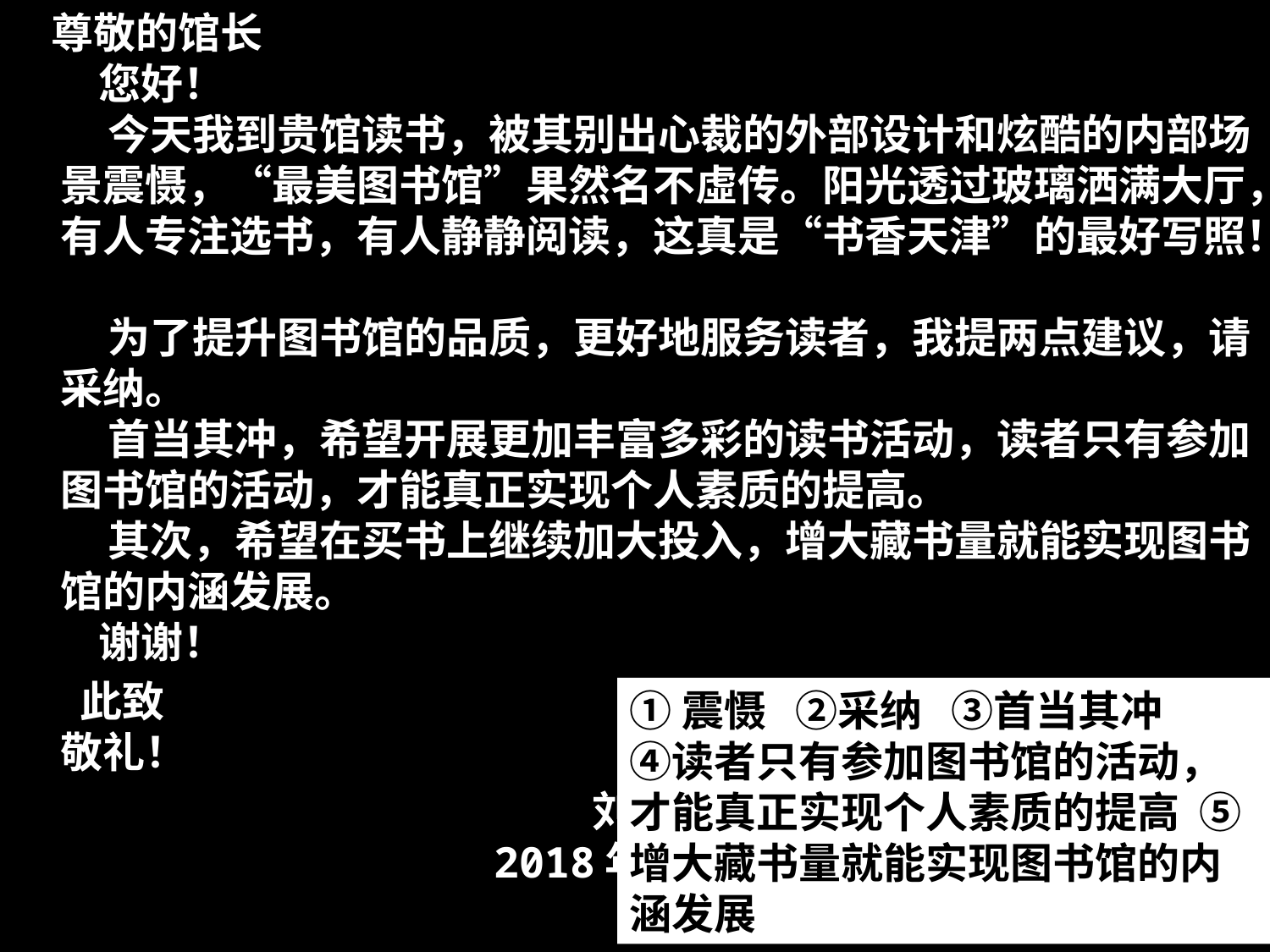

尊敬的馆长
    您好！
     今天我到贵馆读书，被其别出心裁的外部设计和炫酷的内部场景震慑，“最美图书馆”果然名不虛传。阳光透过玻璃洒满大厅，有人专注选书，有人静静阅读，这真是“书香天津”的最好写照！
     为了提升图书馆的品质，更好地服务读者，我提两点建议，请采纳。
     首当其冲，希望开展更加丰富多彩的读书活动，读者只有参加图书馆的活动，才能真正实现个人素质的提高。
     其次，希望在买书上继续加大投入，增大藏书量就能实现图书馆的内涵发展。
    谢谢！
      此致
敬礼！
刘星
2018年3月3日
①震慑   ②采纳   ③首当其冲
④读者只有参加图书馆的活动，才能真正实现个人素质的提高  ⑤增大藏书量就能实现图书馆的内涵发展